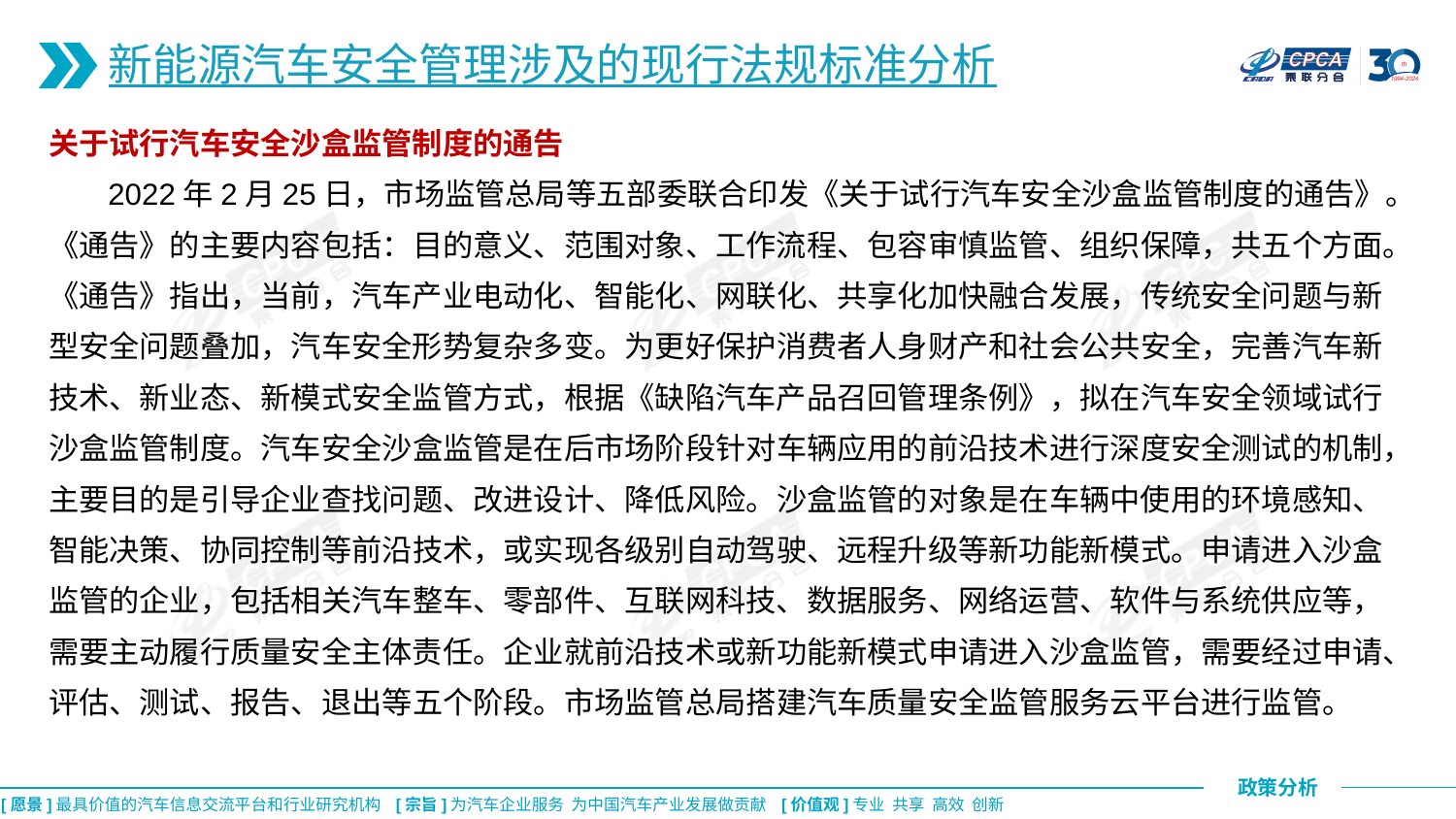

新能源汽车安全管理涉及的现行法规标准分析
关于试行汽车安全沙盒监管制度的通告
       2022年2月25日，市场监管总局等五部委联合印发《关于试行汽车安全沙盒监管制度的通告》。《通告》的主要内容包括：目的意义、范围对象、工作流程、包容审慎监管、组织保障，共五个方面。《通告》指出，当前，汽车产业电动化、智能化、网联化、共享化加快融合发展，传统安全问题与新型安全问题叠加，汽车安全形势复杂多变。为更好保护消费者人身财产和社会公共安全，完善汽车新技术、新业态、新模式安全监管方式，根据《缺陷汽车产品召回管理条例》，拟在汽车安全领域试行沙盒监管制度。汽车安全沙盒监管是在后市场阶段针对车辆应用的前沿技术进行深度安全测试的机制，主要目的是引导企业查找问题、改进设计、降低风险。沙盒监管的对象是在车辆中使用的环境感知、智能决策、协同控制等前沿技术，或实现各级别自动驾驶、远程升级等新功能新模式。申请进入沙盒监管的企业，包括相关汽车整车、零部件、互联网科技、数据服务、网络运营、软件与系统供应等，需要主动履行质量安全主体责任。企业就前沿技术或新功能新模式申请进入沙盒监管，需要经过申请、评估、测试、报告、退出等五个阶段。市场监管总局搭建汽车质量安全监管服务云平台进行监管。